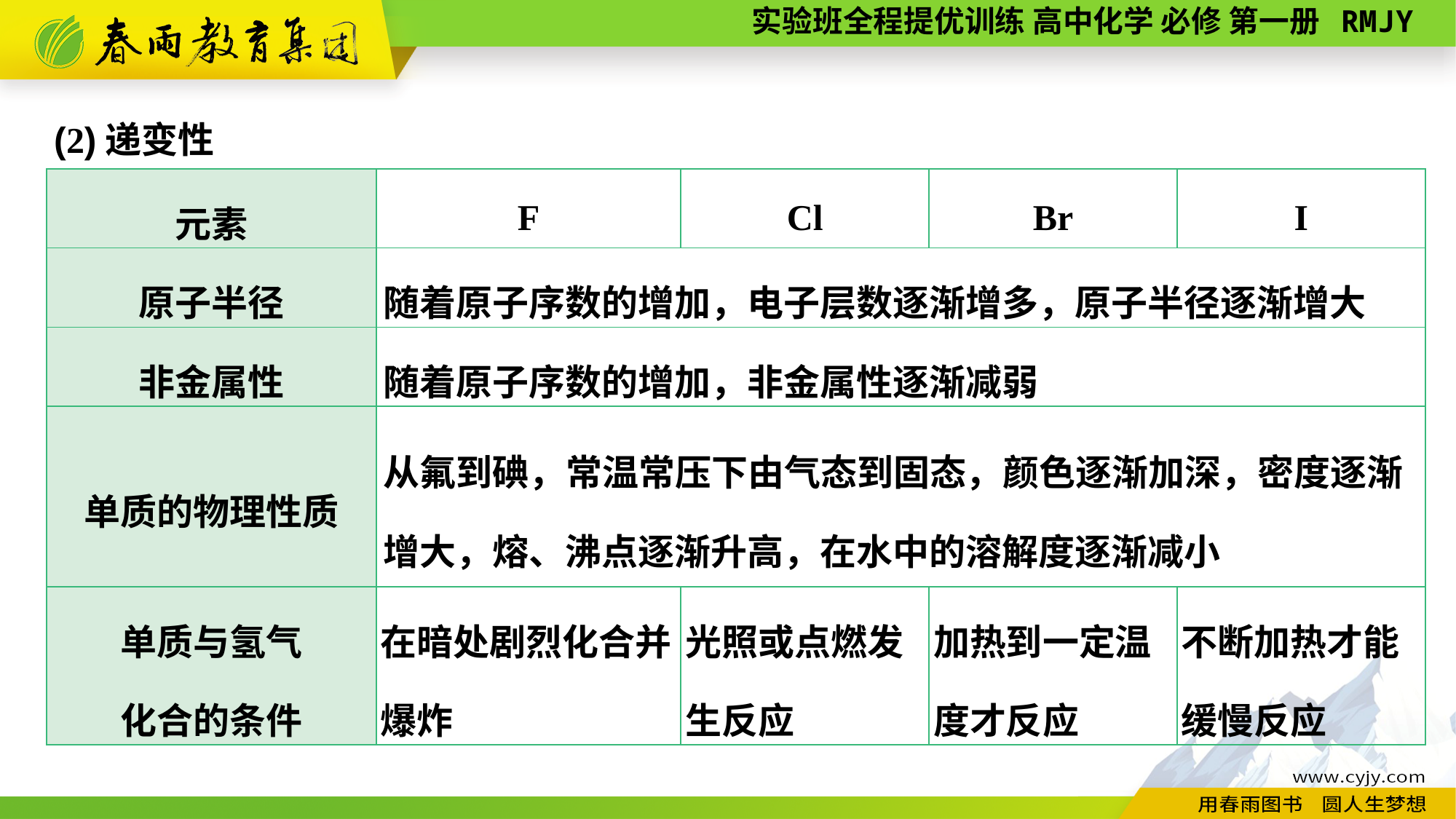

(2)递变性
| 元素 | F | Cl | Br | I |
| --- | --- | --- | --- | --- |
| 原子半径 | 随着原子序数的增加，电子层数逐渐增多，原子半径逐渐增大 |  |  |  |
| 非金属性 | 随着原子序数的增加，非金属性逐渐减弱 |  |  |  |
| 单质的物理性质 | 从氟到碘，常温常压下由气态到固态，颜色逐渐加深，密度逐渐增大，熔、沸点逐渐升高，在水中的溶解度逐渐减小 |  |  |  |
| 单质与氢气 化合的条件 | 在暗处剧烈化合并爆炸 | 光照或点燃发生反应 | 加热到一定温度才反应 | 不断加热才能缓慢反应 |